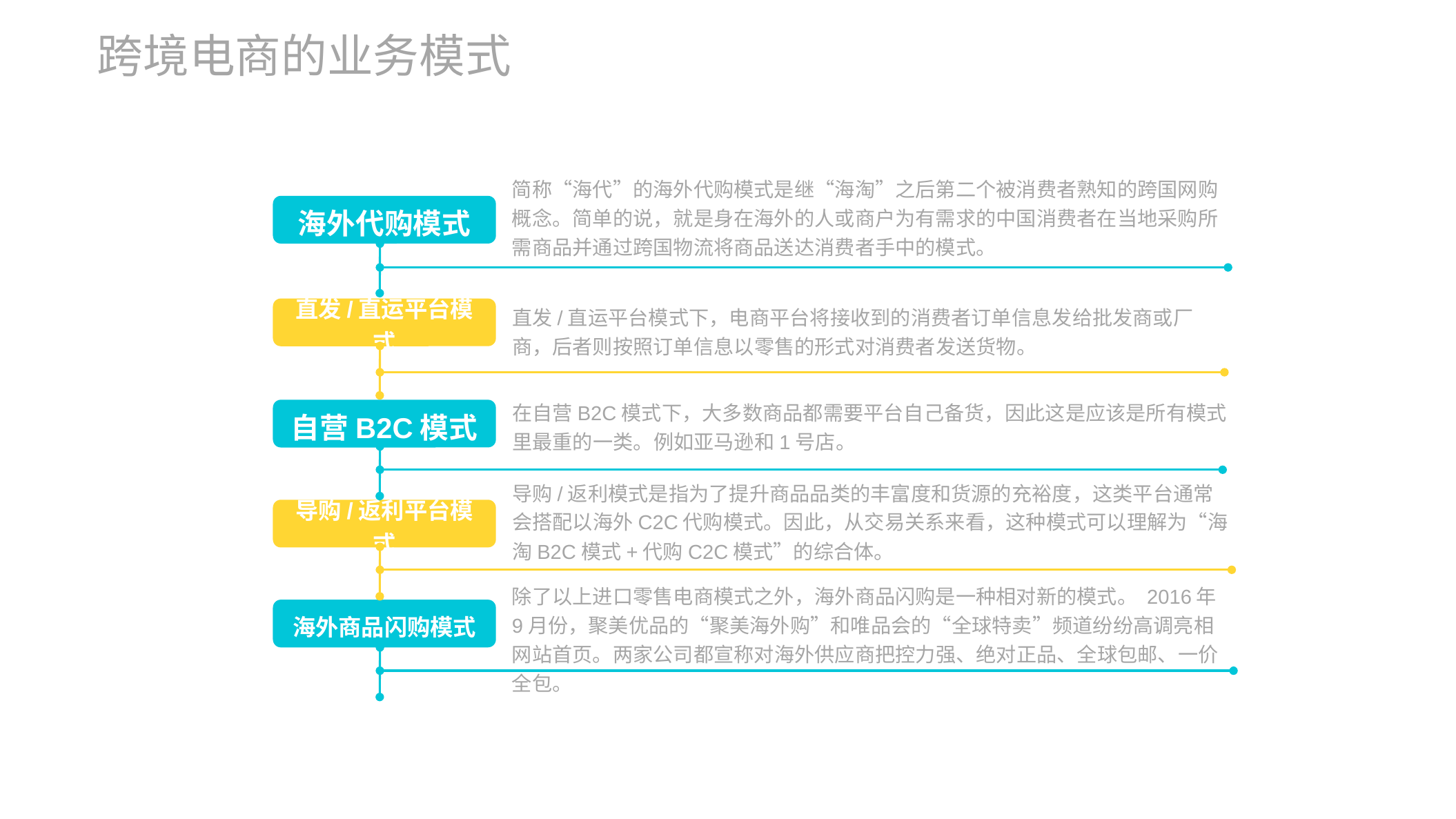

跨境电商的业务模式
简称“海代”的海外代购模式是继“海淘”之后第二个被消费者熟知的跨国网购概念。简单的说，就是身在海外的人或商户为有需求的中国消费者在当地采购所需商品并通过跨国物流将商品送达消费者手中的模式。
海外代购模式
直发/直运平台模式
直发/直运平台模式下，电商平台将接收到的消费者订单信息发给批发商或厂商，后者则按照订单信息以零售的形式对消费者发送货物。
在自营B2C模式下，大多数商品都需要平台自己备货，因此这是应该是所有模式里最重的一类。例如亚马逊和1号店。
自营B2C模式
导购/返利模式是指为了提升商品品类的丰富度和货源的充裕度，这类平台通常会搭配以海外C2C代购模式。因此，从交易关系来看，这种模式可以理解为“海淘B2C模式+代购C2C模式”的综合体。
导购/返利平台模式
除了以上进口零售电商模式之外，海外商品闪购是一种相对新的模式。 2016年9月份，聚美优品的“聚美海外购”和唯品会的“全球特卖”频道纷纷高调亮相网站首页。两家公司都宣称对海外供应商把控力强、绝对正品、全球包邮、一价全包。
海外商品闪购模式